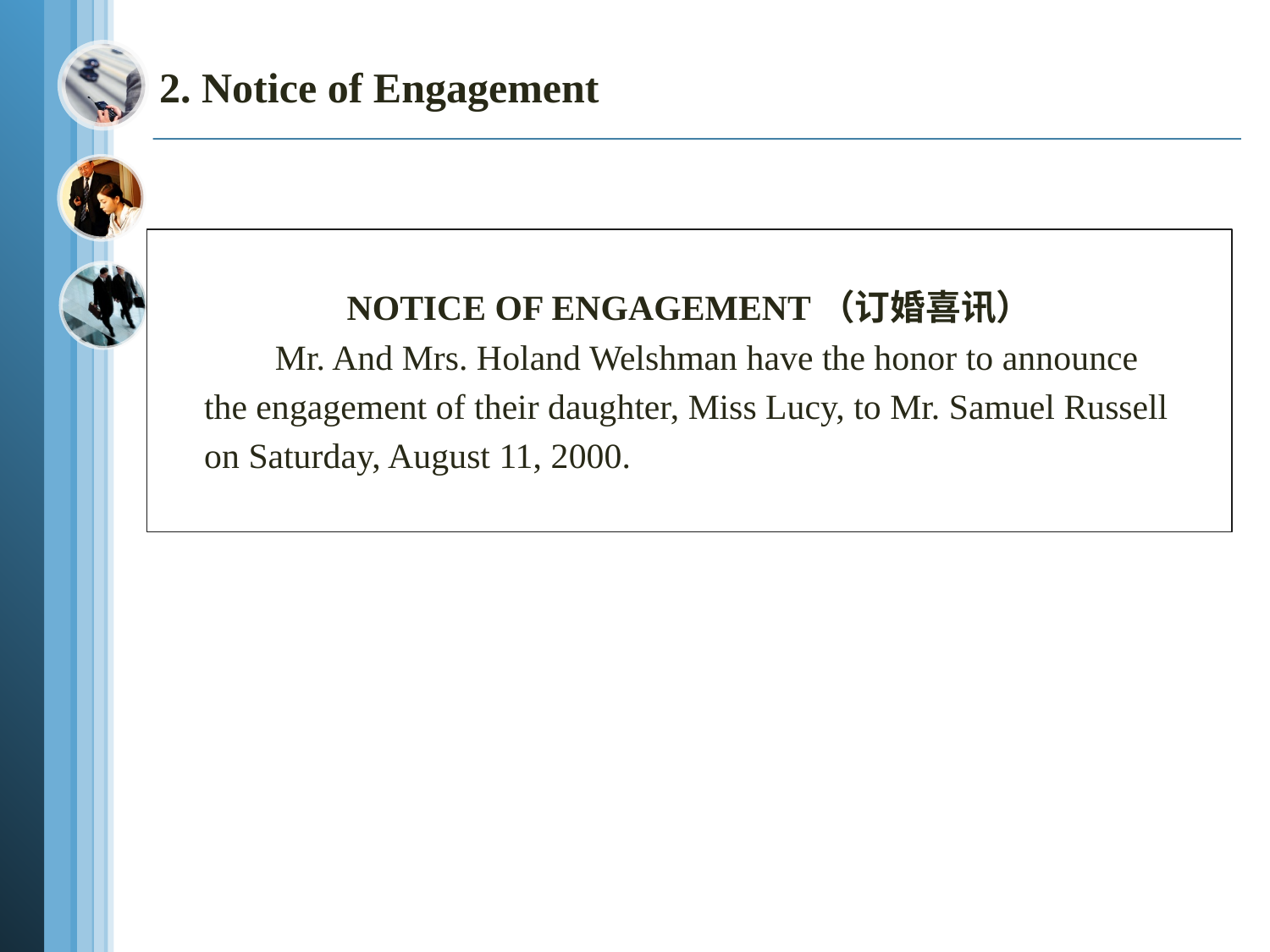

# 2. Notice of Engagement

NOTICE OF ENGAGEMENT（订婚喜讯）
             Mr. And Mrs. Holand Welshman have the honor to announce
     the engagement of their daughter, Miss Lucy, to Mr. Samuel Russell
     on Saturday, August 11, 2000.